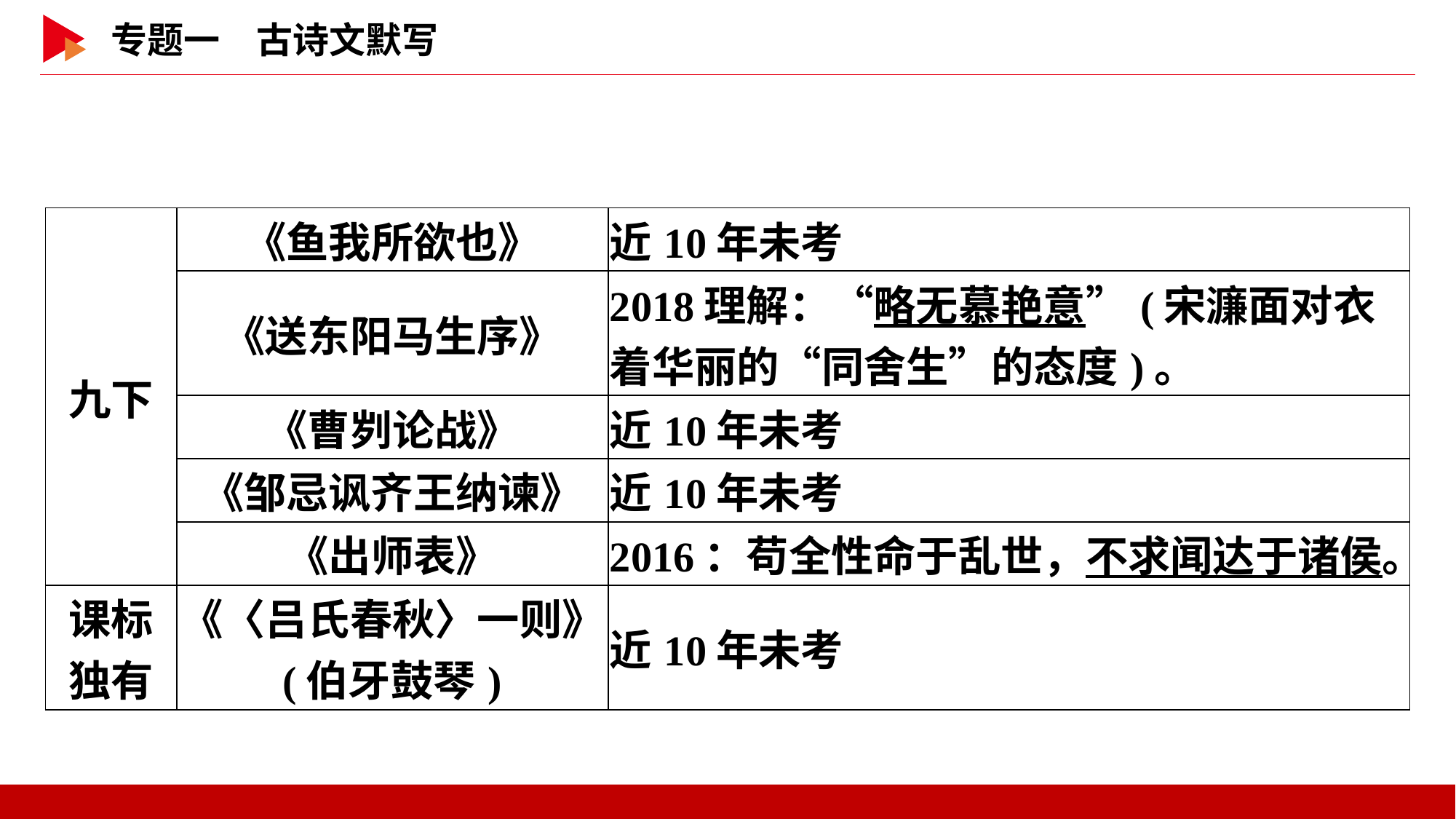

| 九下 | 《鱼我所欲也》 | 近10年未考 |
| --- | --- | --- |
|  | 《送东阳马生序》 | 2018理解：“略无慕艳意”(宋濂面对衣着华丽的“同舍生”的态度)。 |
|  | 《曹刿论战》 | 近10年未考 |
|  | 《邹忌讽齐王纳谏》 | 近10年未考 |
|  | 《出师表》 | 2016：苟全性命于乱世，不求闻达于诸侯。 |
| 课标 独有 | 《〈吕氏春秋〉一则》 (伯牙鼓琴) | 近10年未考 |